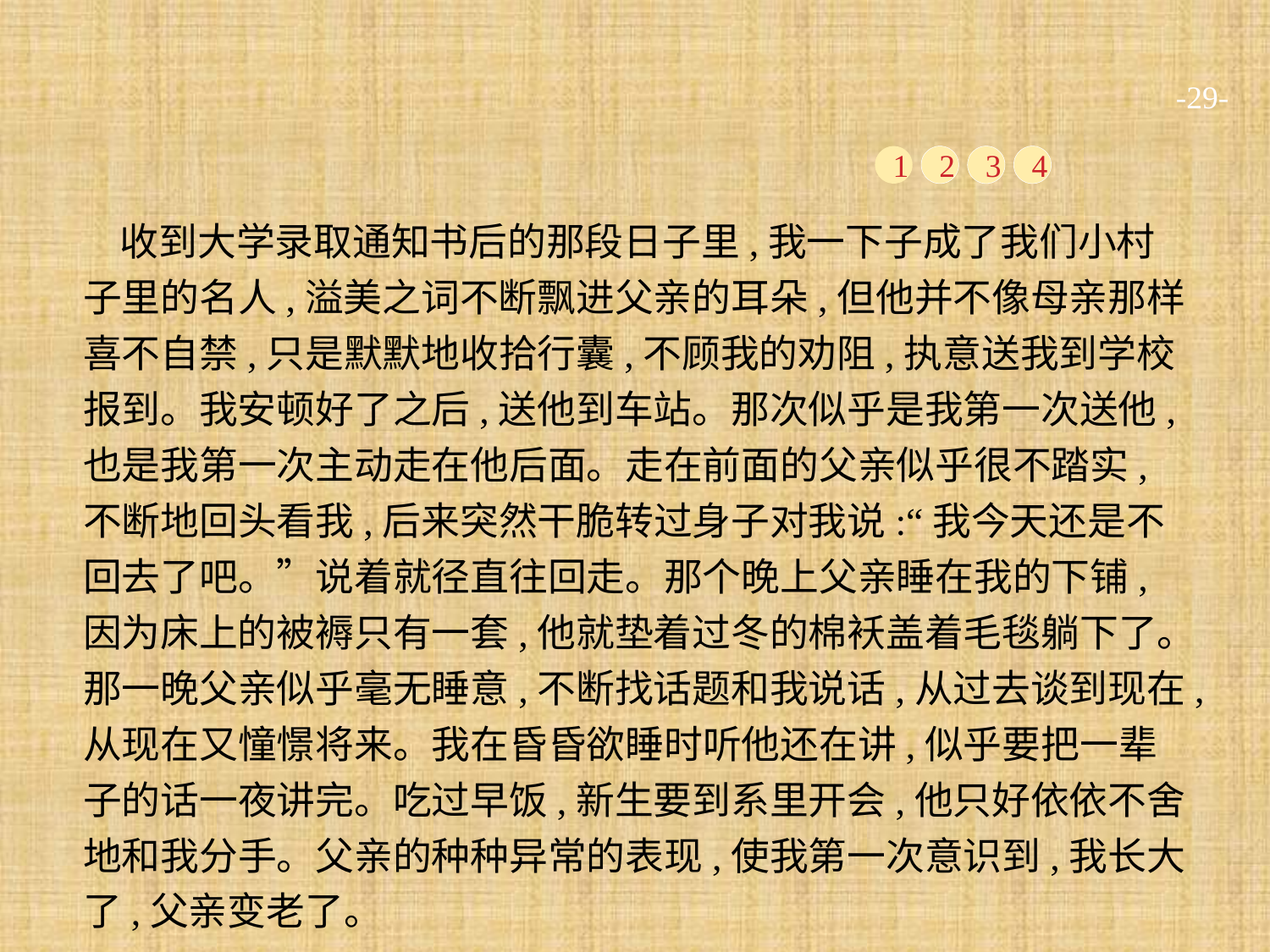

-29-
1
2
3
4
收到大学录取通知书后的那段日子里,我一下子成了我们小村子里的名人,溢美之词不断飘进父亲的耳朵,但他并不像母亲那样喜不自禁,只是默默地收拾行囊,不顾我的劝阻,执意送我到学校报到。我安顿好了之后,送他到车站。那次似乎是我第一次送他,也是我第一次主动走在他后面。走在前面的父亲似乎很不踏实,不断地回头看我,后来突然干脆转过身子对我说:“我今天还是不回去了吧。”说着就径直往回走。那个晚上父亲睡在我的下铺,因为床上的被褥只有一套,他就垫着过冬的棉袄盖着毛毯躺下了。那一晚父亲似乎毫无睡意,不断找话题和我说话,从过去谈到现在,从现在又憧憬将来。我在昏昏欲睡时听他还在讲,似乎要把一辈子的话一夜讲完。吃过早饭,新生要到系里开会,他只好依依不舍地和我分手。父亲的种种异常的表现,使我第一次意识到,我长大了,父亲变老了。